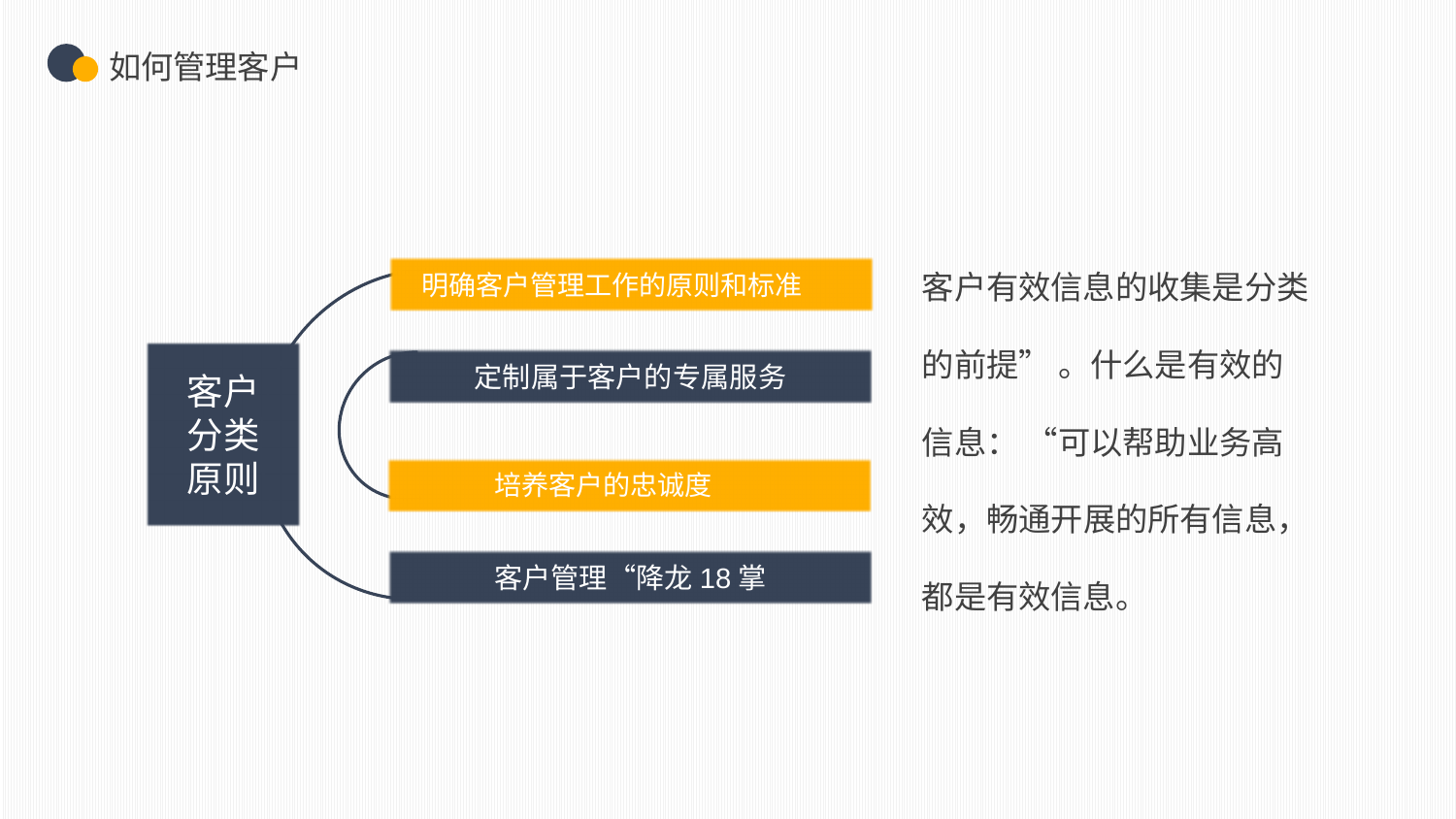

客户有效信息的收集是分类的前提” 。什么是有效的信息： “可以帮助业务高效，畅通开展的所有信息，都是有效信息。

明确客户管理工作的原则和标准

定制属于客户的专属服务

培养客户的忠诚度
客户管理“降龙18掌
客户
分类
原则